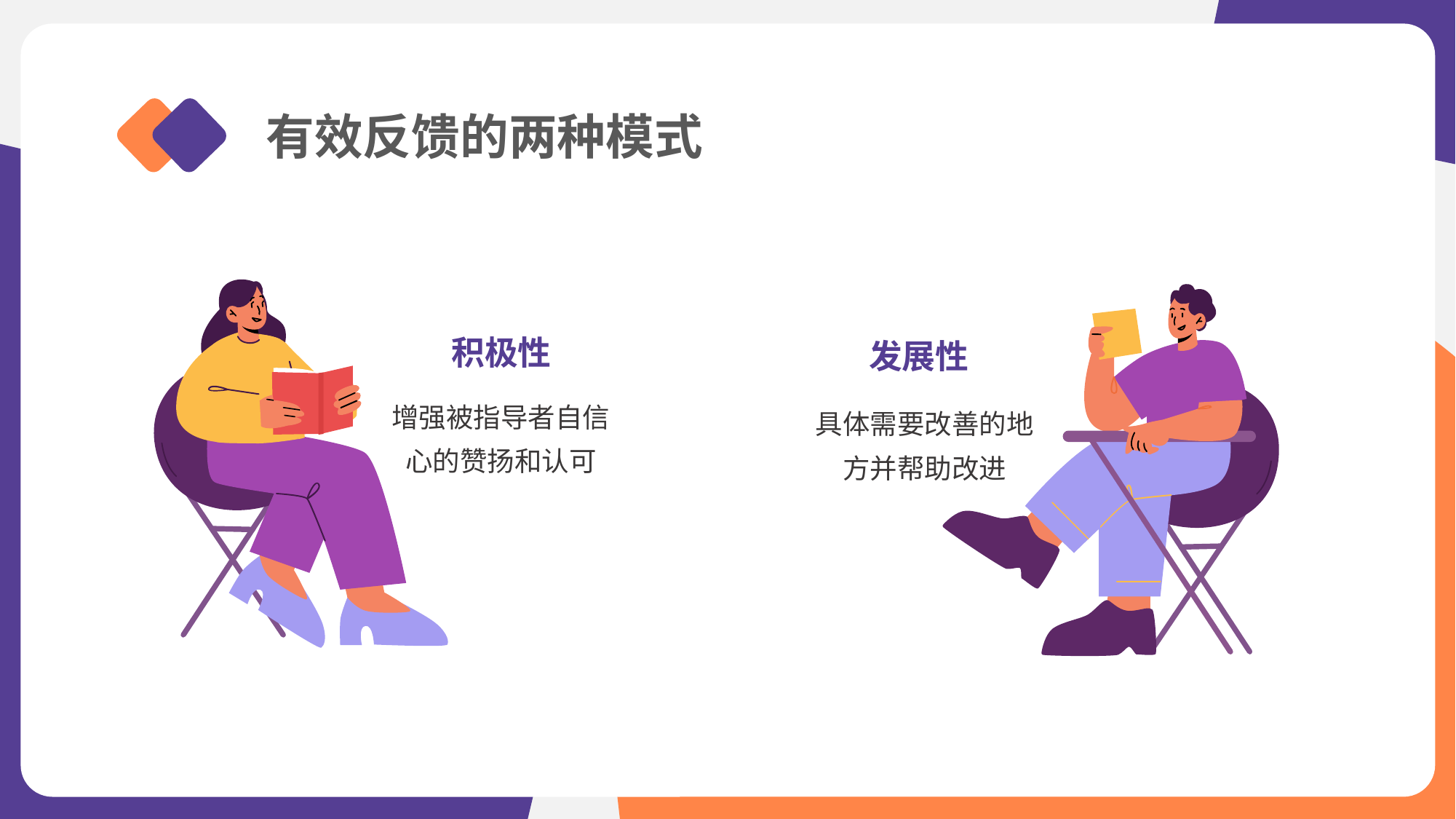

有效反馈的两种模式

积极性
发展性
增强被指导者自信心的赞扬和认可
具体需要改善的地方并帮助改进